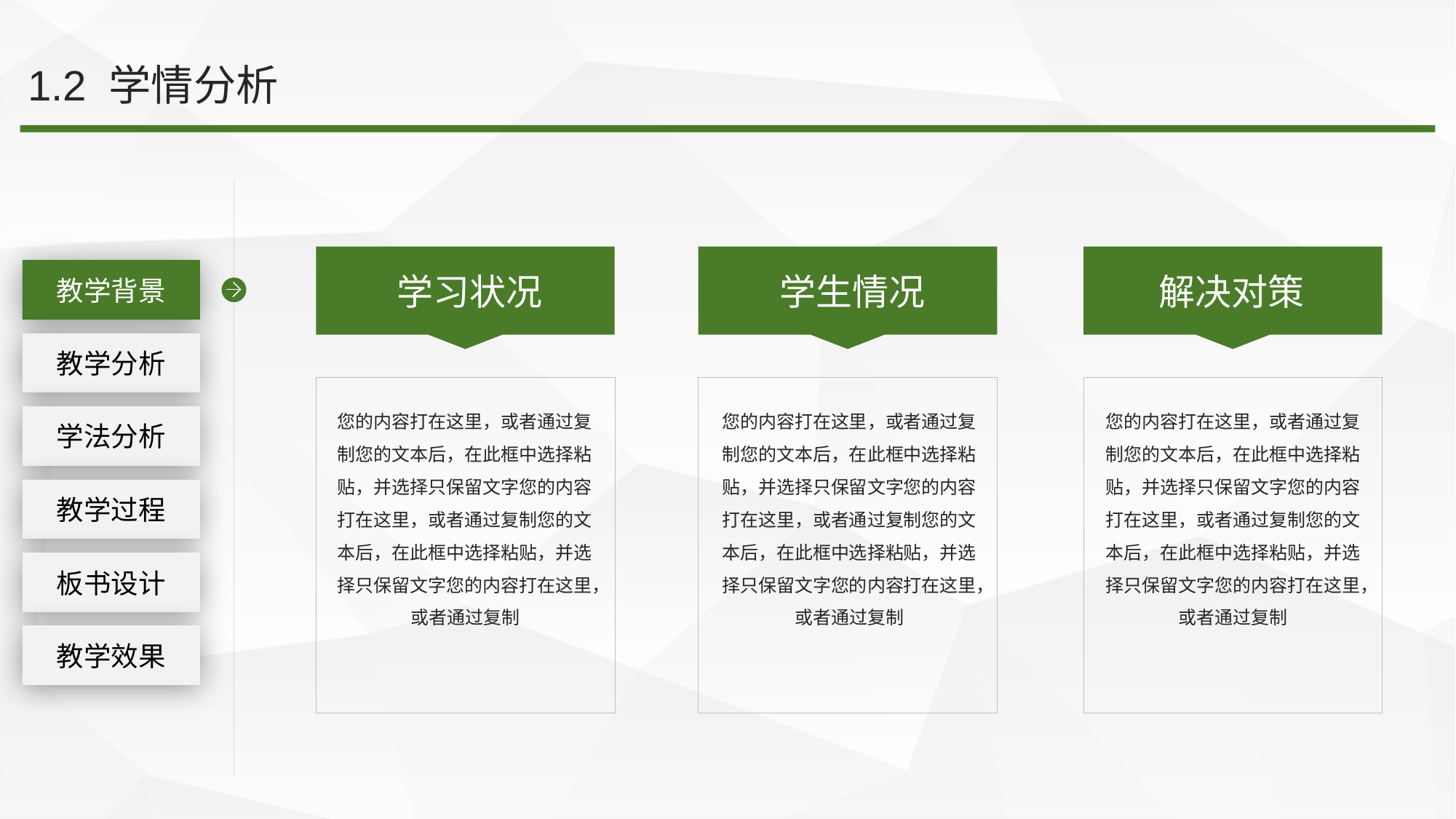

1.2 学情分析

工作回顾
教学背景
学习状况
学生情况
解决对策

教学分析

您的内容打在这里，或者通过复制您的文本后，在此框中选择粘贴，并选择只保留文字您的内容打在这里，或者通过复制您的文本后，在此框中选择粘贴，并选择只保留文字您的内容打在这里，或者通过复制
您的内容打在这里，或者通过复制您的文本后，在此框中选择粘贴，并选择只保留文字您的内容打在这里，或者通过复制您的文本后，在此框中选择粘贴，并选择只保留文字您的内容打在这里，或者通过复制
您的内容打在这里，或者通过复制您的文本后，在此框中选择粘贴，并选择只保留文字您的内容打在这里，或者通过复制您的文本后，在此框中选择粘贴，并选择只保留文字您的内容打在这里，或者通过复制
学法分析
教学过程
板书设计
教学效果